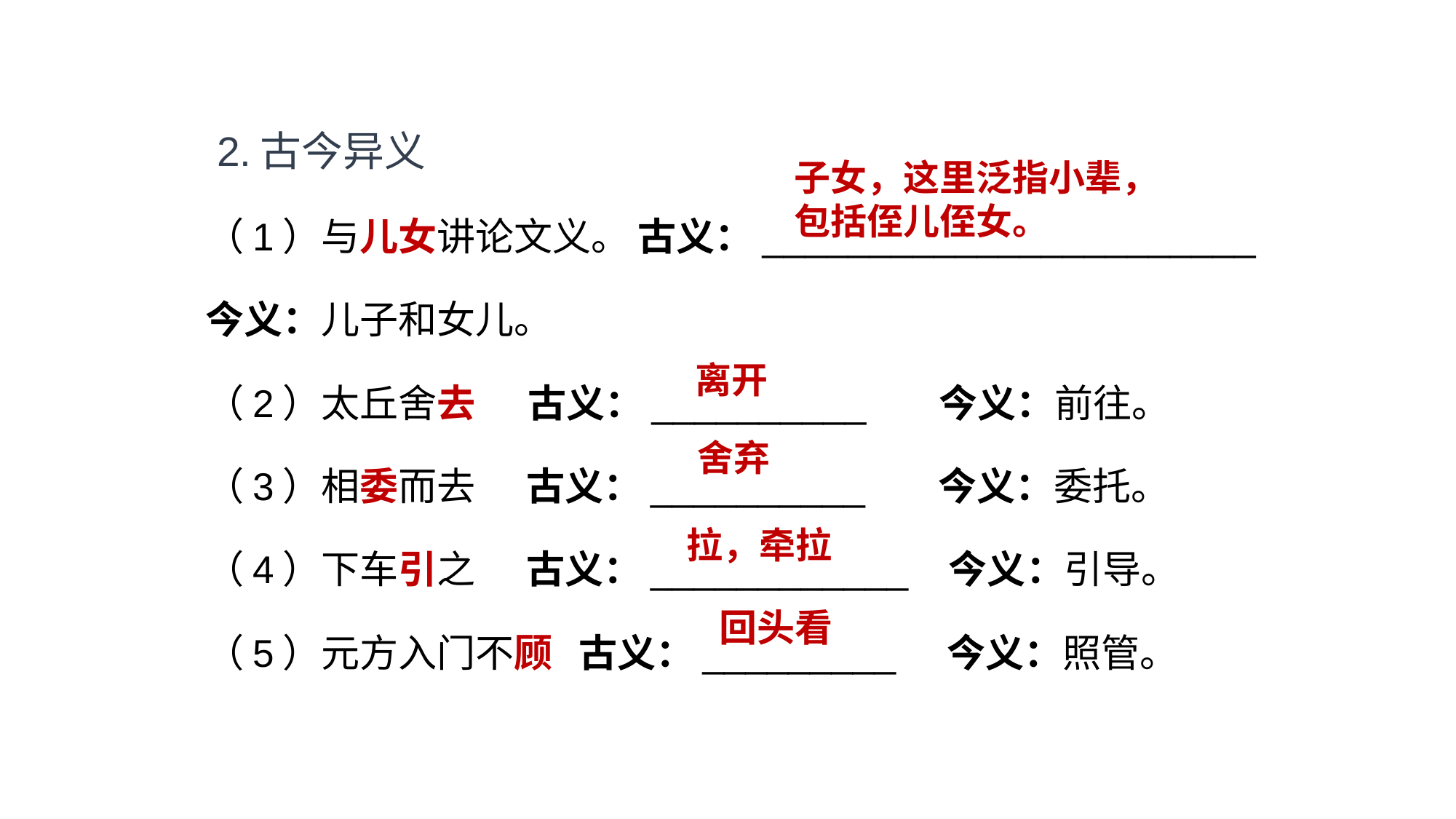

2.古今异义
（1）与儿女讲论文义。 古义：_______________________
今义：儿子和女儿。
（2）太丘舍去      古义：__________      今义：前往。
（3）相委而去      古义：__________      今义：委托。
（4）下车引之      古义：____________   今义：引导。
（5）元方入门不顾   古义：_________    今义：照管。
子女，这里泛指小辈，
包括侄儿侄女。
离开
舍弃
拉，牵拉
回头看